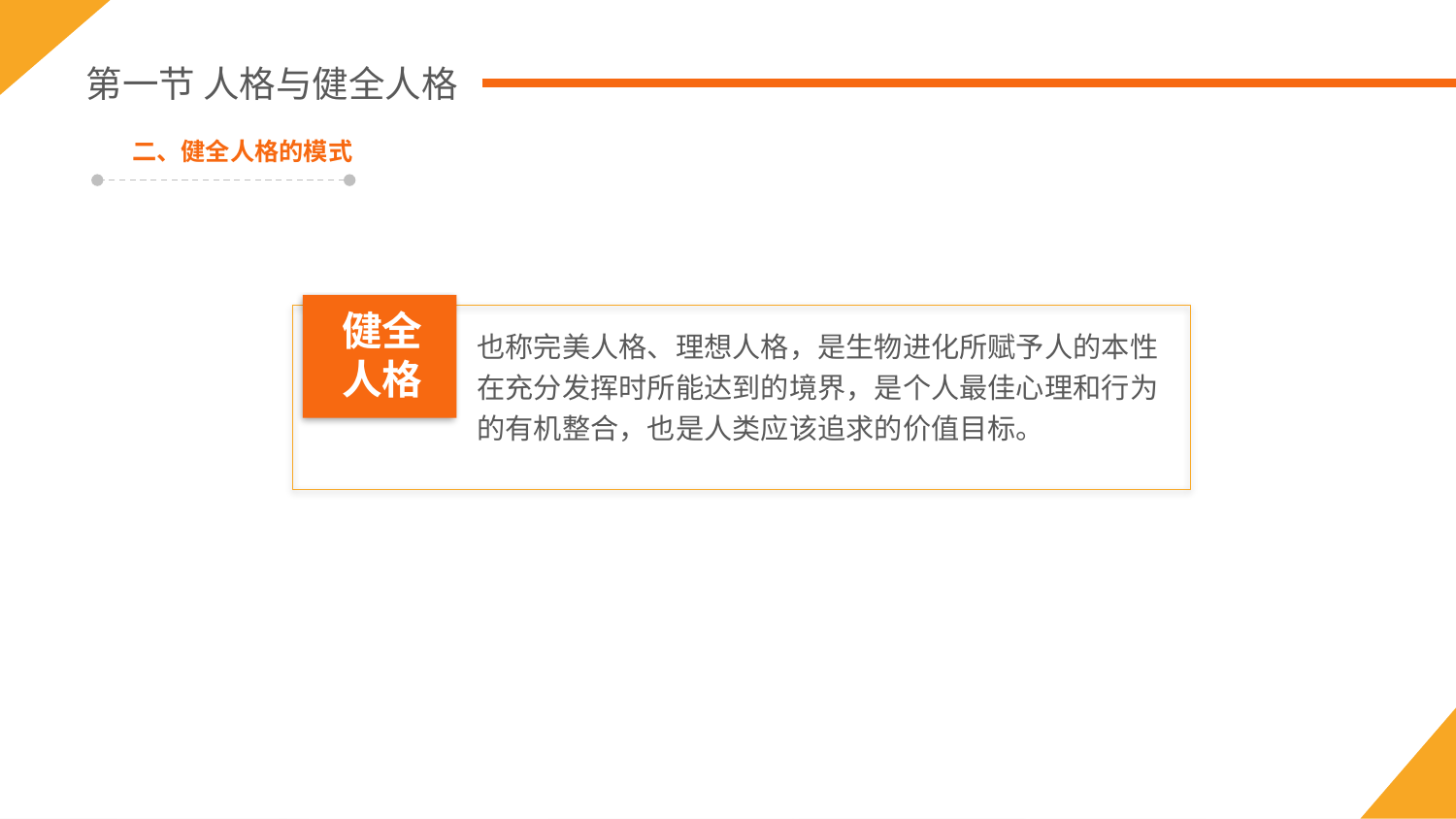

第一节 人格与健全人格
二、健全人格的模式

也称完美人格、理想人格，是生物进化所赋予人的本性在充分发挥时所能达到的境界，是个人最佳心理和行为的有机整合，也是人类应该追求的价值目标。
健全人格